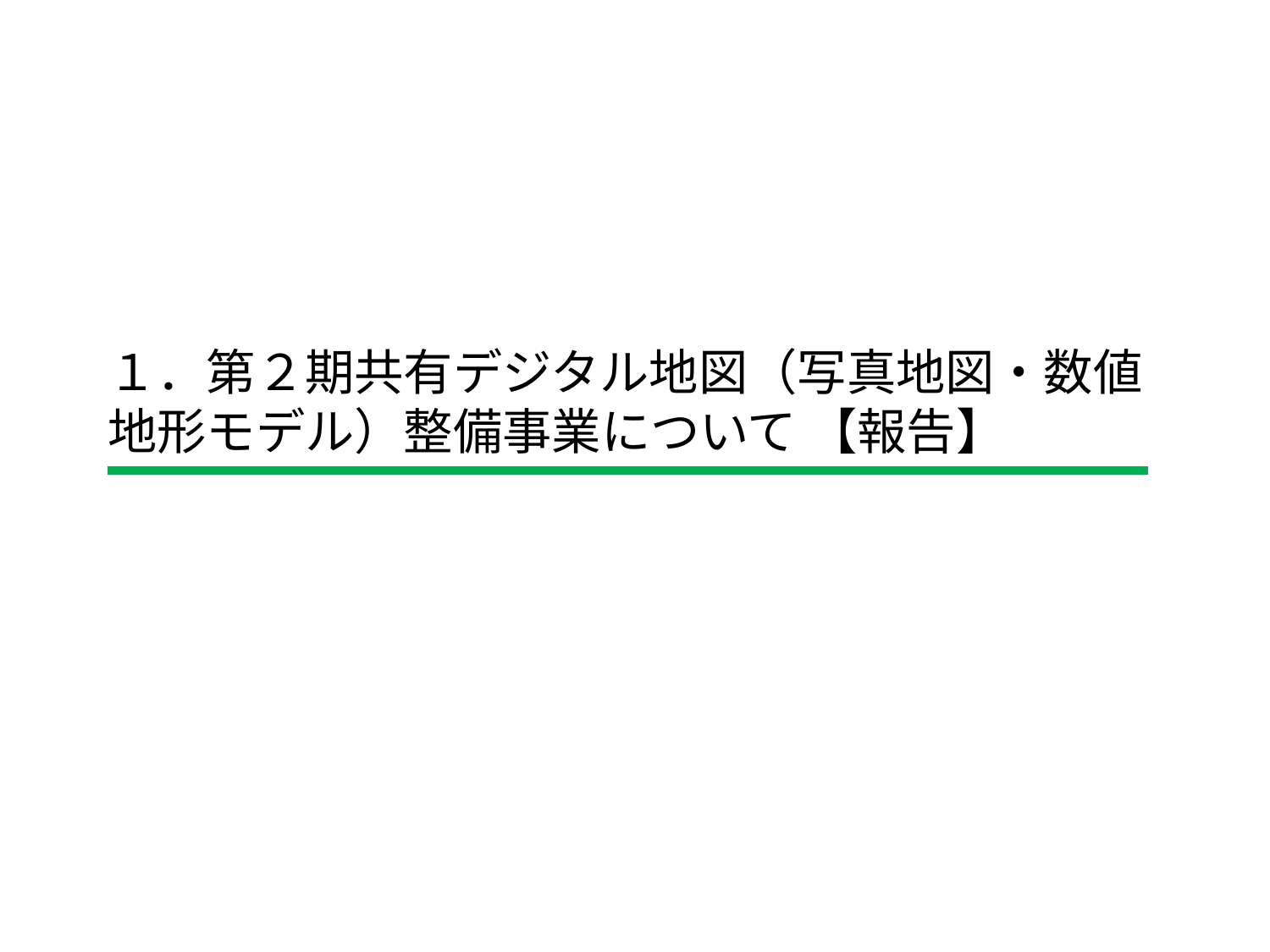

# １．第２期共有デジタル地図（写真地図・数値地形モデル）整備事業について 【報告】